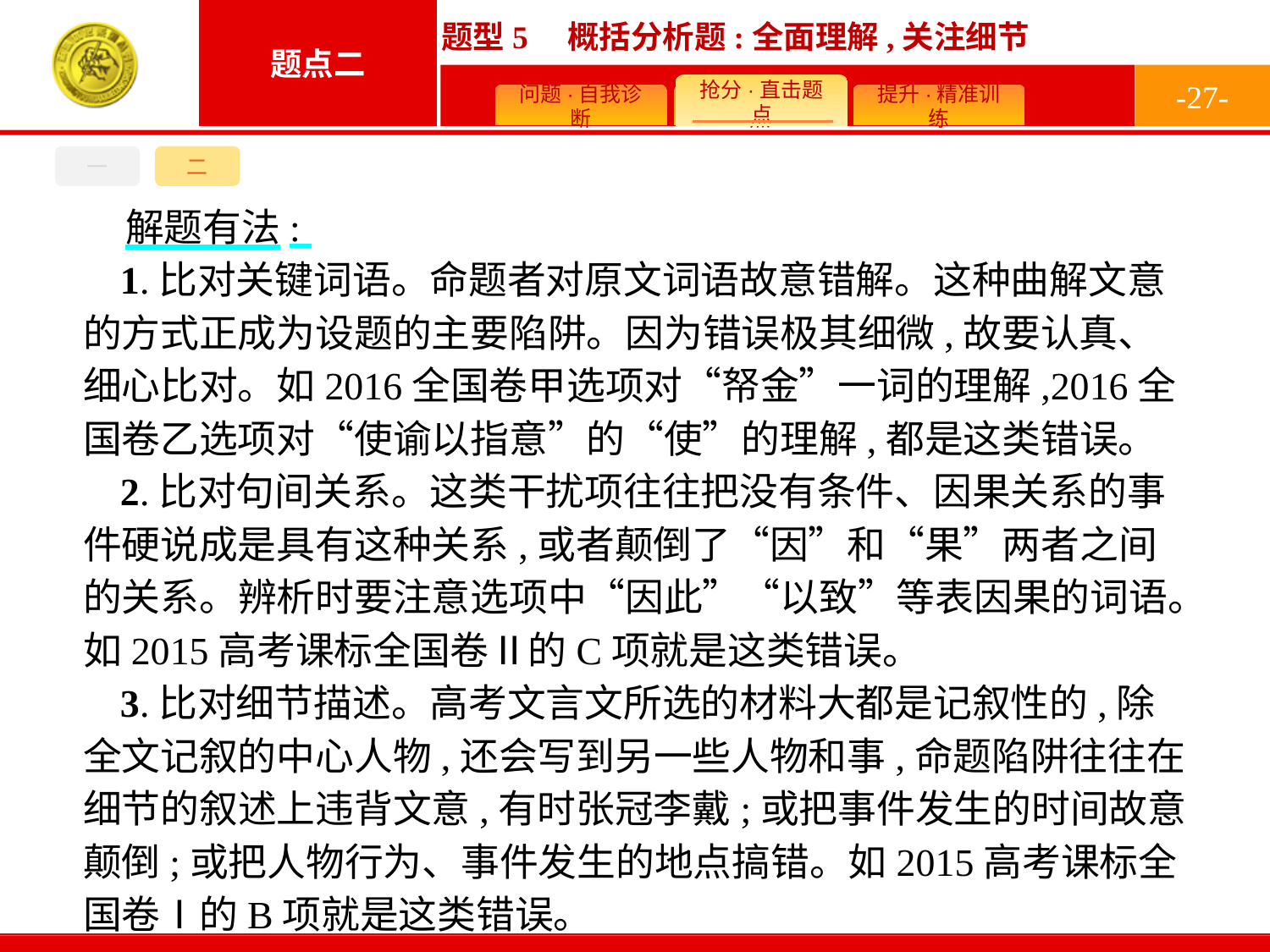

-27-
一
二
解题有法:
1.比对关键词语。命题者对原文词语故意错解。这种曲解文意的方式正成为设题的主要陷阱。因为错误极其细微,故要认真、细心比对。如2016全国卷甲选项对“帑金”一词的理解,2016全国卷乙选项对“使谕以指意”的“使”的理解,都是这类错误。
2.比对句间关系。这类干扰项往往把没有条件、因果关系的事件硬说成是具有这种关系,或者颠倒了“因”和“果”两者之间的关系。辨析时要注意选项中“因此”“以致”等表因果的词语。如2015高考课标全国卷Ⅱ的C项就是这类错误。
3.比对细节描述。高考文言文所选的材料大都是记叙性的,除全文记叙的中心人物,还会写到另一些人物和事,命题陷阱往往在细节的叙述上违背文意,有时张冠李戴;或把事件发生的时间故意颠倒;或把人物行为、事件发生的地点搞错。如2015高考课标全国卷Ⅰ的B项就是这类错误。